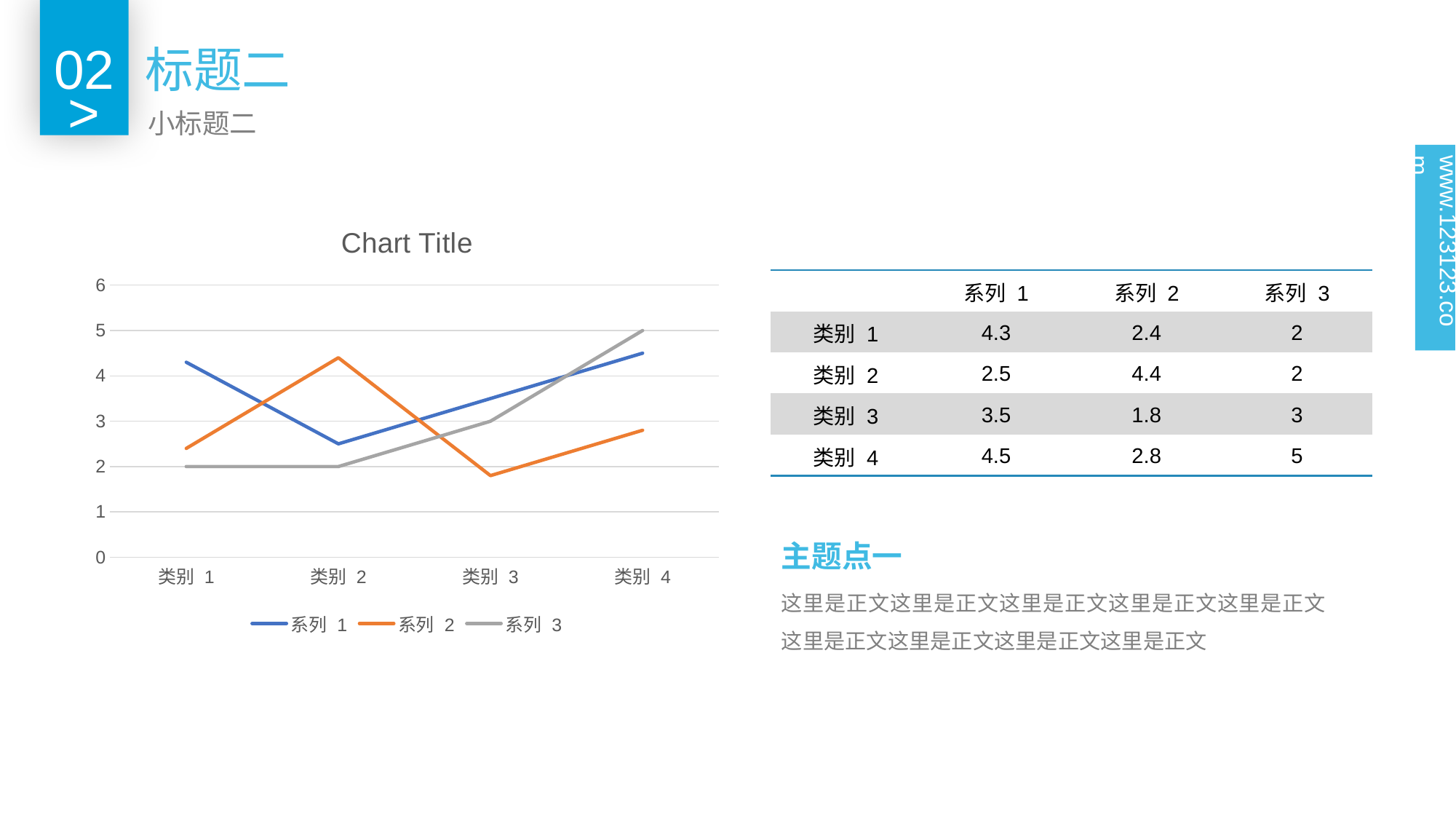

02
标题二
>
小标题二
www.123123.com

### Chart:

| Category | 系列 1 | 系列 2 | 系列 3 |
|---|---|---|---|
| 类别 1 | 4.3 | 2.4 | 2.0 |
| 类别 2 | 2.5 | 4.4 | 2.0 |
| 类别 3 | 3.5 | 1.8 | 3.0 |
| 类别 4 | 4.5 | 2.8 | 5.0 |
|  | 系列 1 | 系列 2 | 系列 3 |
| --- | --- | --- | --- |
| 类别 1 | 4.3 | 2.4 | 2 |
| 类别 2 | 2.5 | 4.4 | 2 |
| 类别 3 | 3.5 | 1.8 | 3 |
| 类别 4 | 4.5 | 2.8 | 5 |
主题点一
这里是正文这里是正文这里是正文这里是正文这里是正文这里是正文这里是正文这里是正文这里是正文